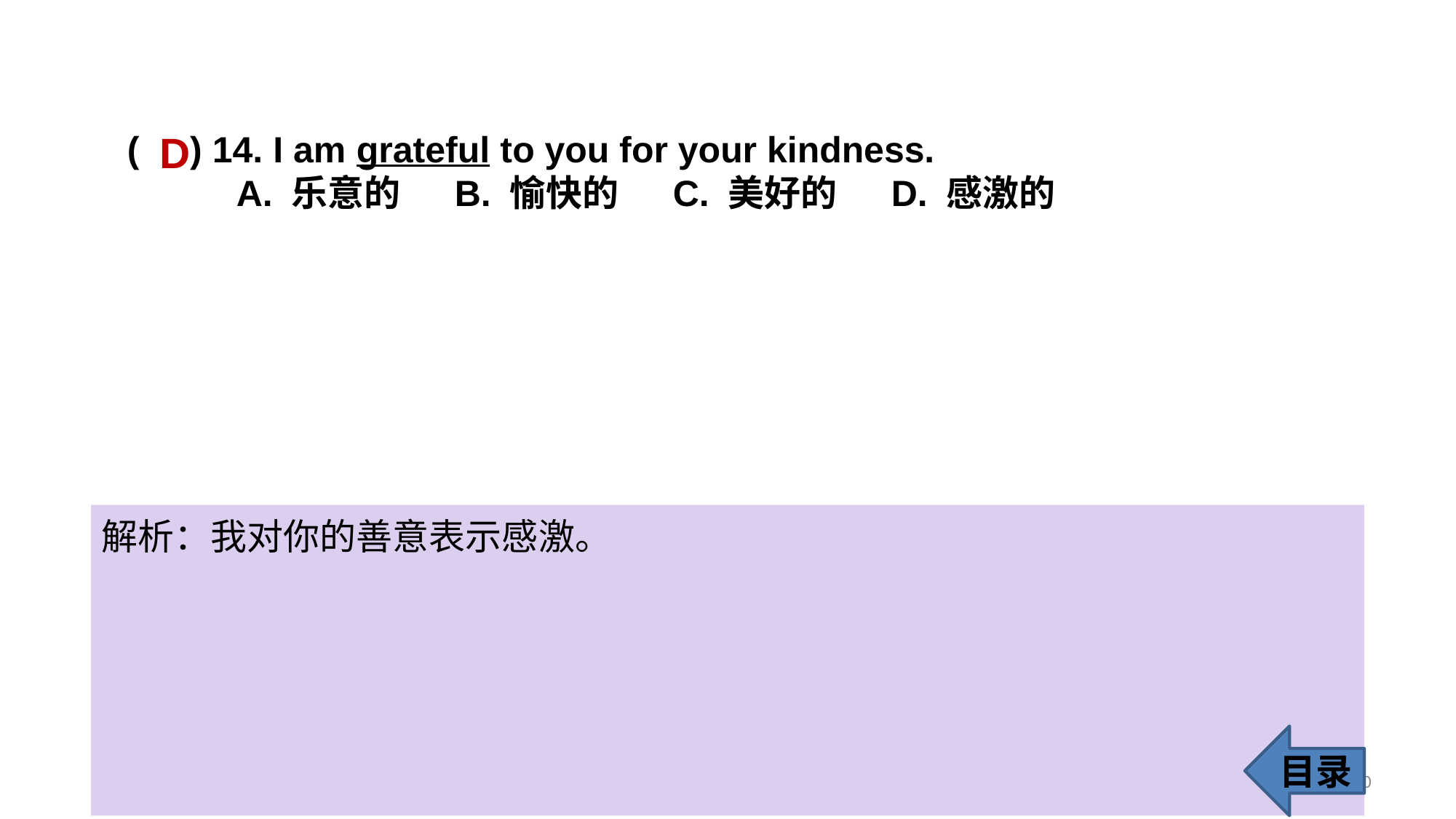

D
(     ) 14. I am grateful to you for your kindness.
	A. 乐意的 	B. 愉快的 	C. 美好的 	D. 感激的

解析：我对你的善意表示感激。
目录
20